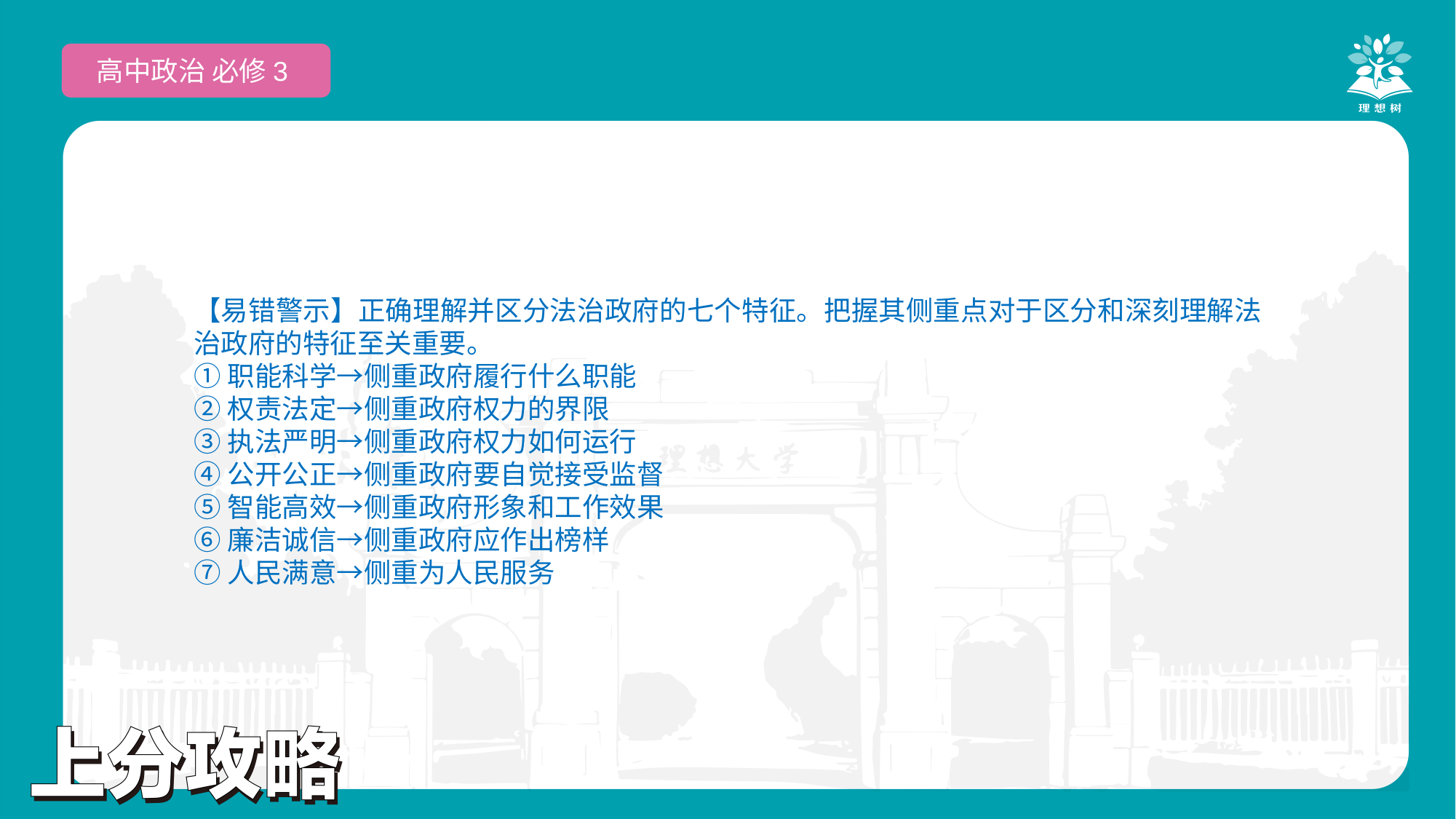

高中政治 必修3
【易错警示】正确理解并区分法治政府的七个特征。把握其侧重点对于区分和深刻理解法治政府的特征至关重要。
①职能科学→侧重政府履行什么职能
②权责法定→侧重政府权力的界限
③执法严明→侧重政府权力如何运行
④公开公正→侧重政府要自觉接受监督
⑤智能高效→侧重政府形象和工作效果
⑥廉洁诚信→侧重政府应作出榜样
⑦人民满意→侧重为人民服务